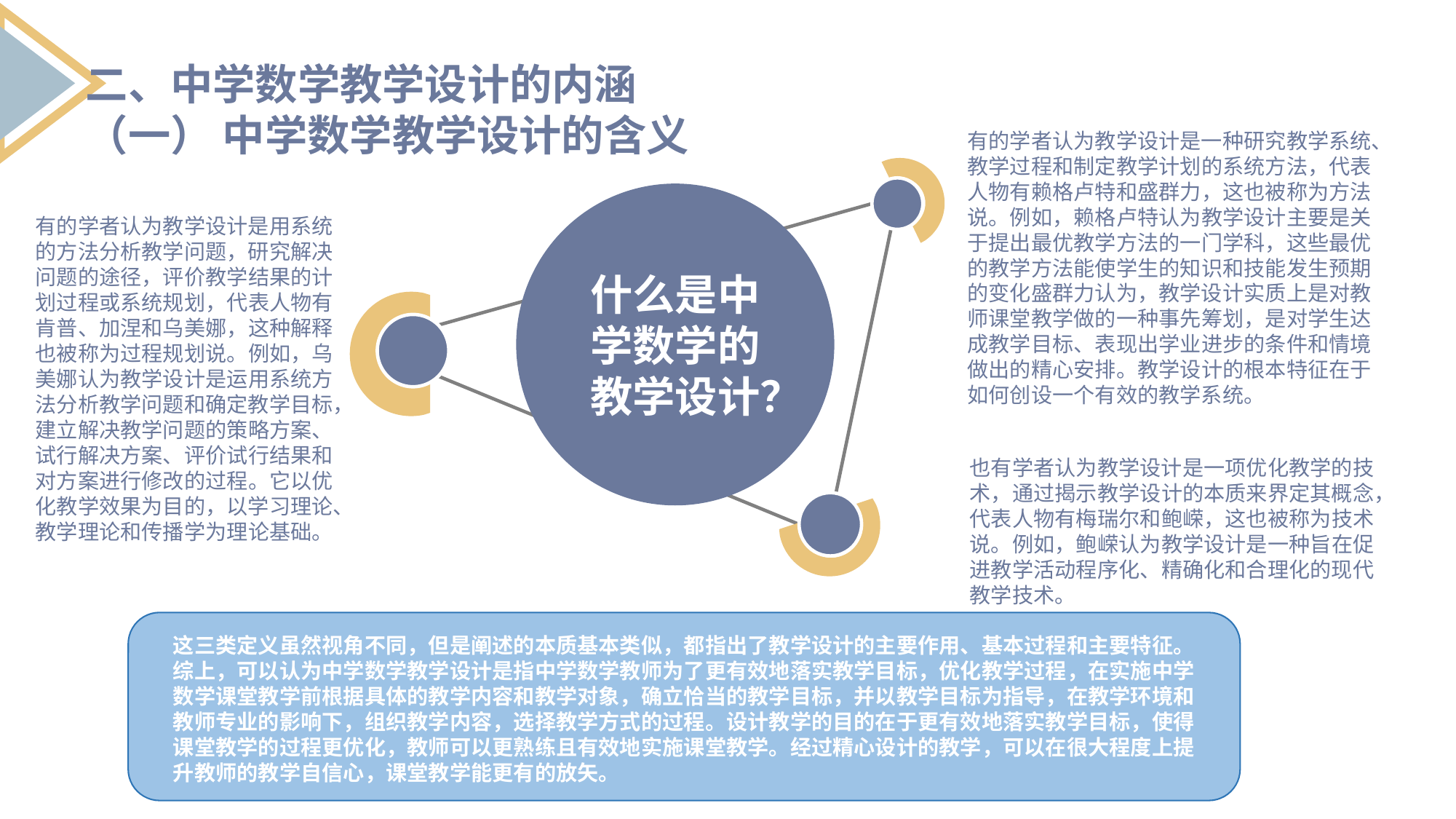

二、中学数学教学设计的内涵
（一） 中学数学教学设计的含义

有的学者认为教学设计是一种研究教学系统、教学过程和制定教学计划的系统方法，代表人物有赖格卢特和盛群力，这也被称为方法说。例如，赖格卢特认为教学设计主要是关于提出最优教学方法的一门学科，这些最优的教学方法能使学生的知识和技能发生预期的变化盛群力认为，教学设计实质上是对教师课堂教学做的一种事先筹划，是对学生达成教学目标、表现出学业进步的条件和情境做出的精心安排。教学设计的根本特征在于如何创设一个有效的教学系统。

什么是中学数学的教学设计？

有的学者认为教学设计是用系统的方法分析教学问题，研究解决问题的途径，评价教学结果的计划过程或系统规划，代表人物有肯普、加涅和乌美娜，这种解释也被称为过程规划说。例如，乌美娜认为教学设计是运用系统方法分析教学问题和确定教学目标，建立解决教学问题的策略方案、试行解决方案、评价试行结果和对方案进行修改的过程。它以优化教学效果为目的，以学习理论、教学理论和传播学为理论基础。
也有学者认为教学设计是一项优化教学的技    术，通过揭示教学设计的本质来界定其概念，代表人物有梅瑞尔和鲍嵘，这也被称为技术说。例如，鲍嵘认为教学设计是一种旨在促进教学活动程序化、精确化和合理化的现代教学技术。

这三类定义虽然视角不同，但是阐述的本质基本类似，都指出了教学设计的主要作用、基本过程和主要特征。综上，可以认为中学数学教学设计是指中学数学教师为了更有效地落实教学目标，优化教学过程，在实施中学数学课堂教学前根据具体的教学内容和教学对象，确立恰当的教学目标，并以教学目标为指导，在教学环境和教师专业的影响下，组织教学内容，选择教学方式的过程。设计教学的目的在于更有效地落实教学目标，使得课堂教学的过程更优化，教师可以更熟练且有效地实施课堂教学。经过精心设计的教学，可以在很大程度上提升教师的教学自信心，课堂教学能更有的放矢。